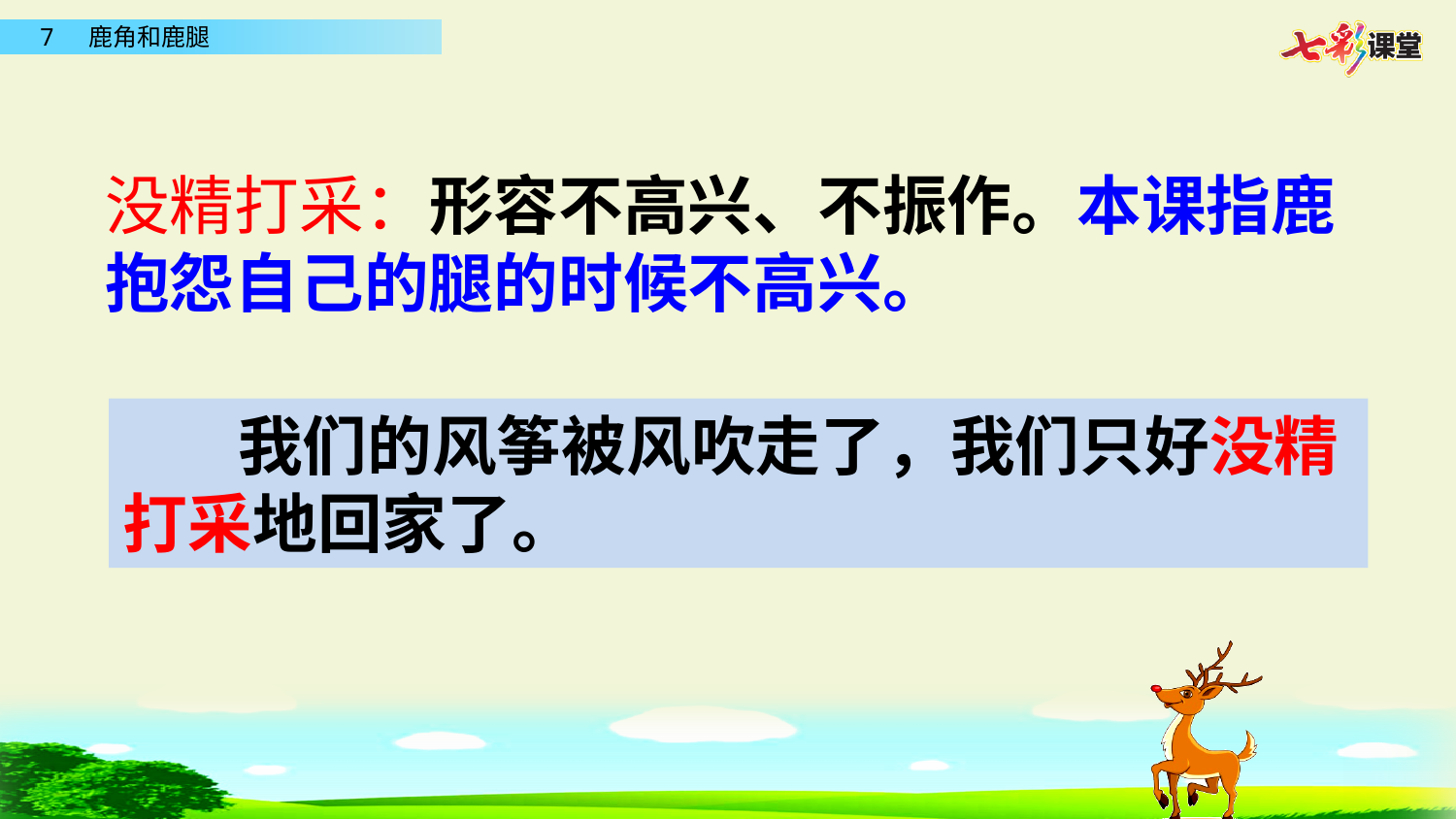

没精打采：形容不高兴、不振作。本课指鹿抱怨自己的腿的时候不高兴。
        我们的风筝被风吹走了，我们只好没精打采地回家了。